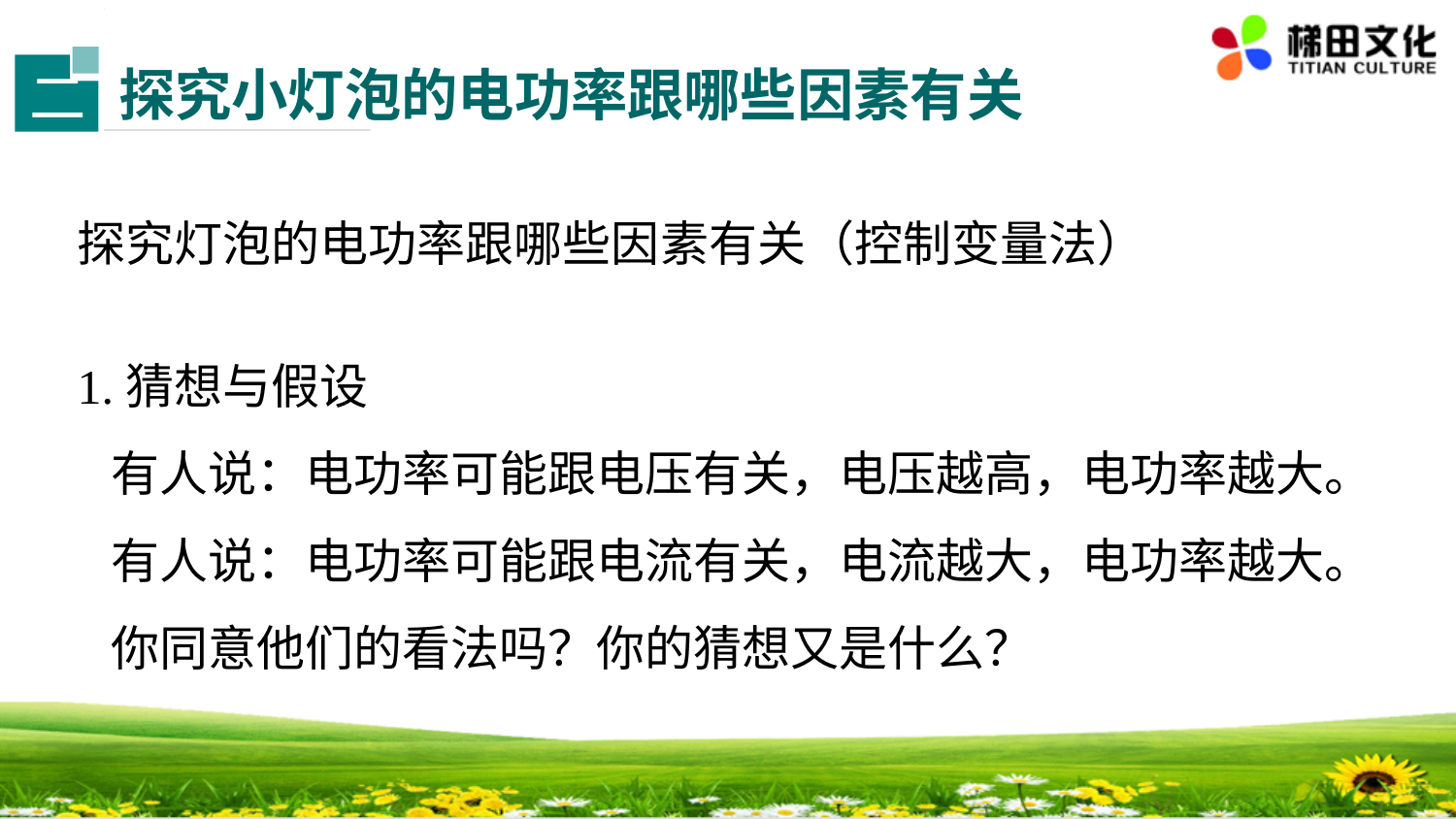

探究小灯泡的电功率跟哪些因素有关
二

探究灯泡的电功率跟哪些因素有关（控制变量法）
1.猜想与假设
  有人说：电功率可能跟电压有关，电压越高，电功率越大。
  有人说：电功率可能跟电流有关，电流越大，电功率越大。
  你同意他们的看法吗？你的猜想又是什么？